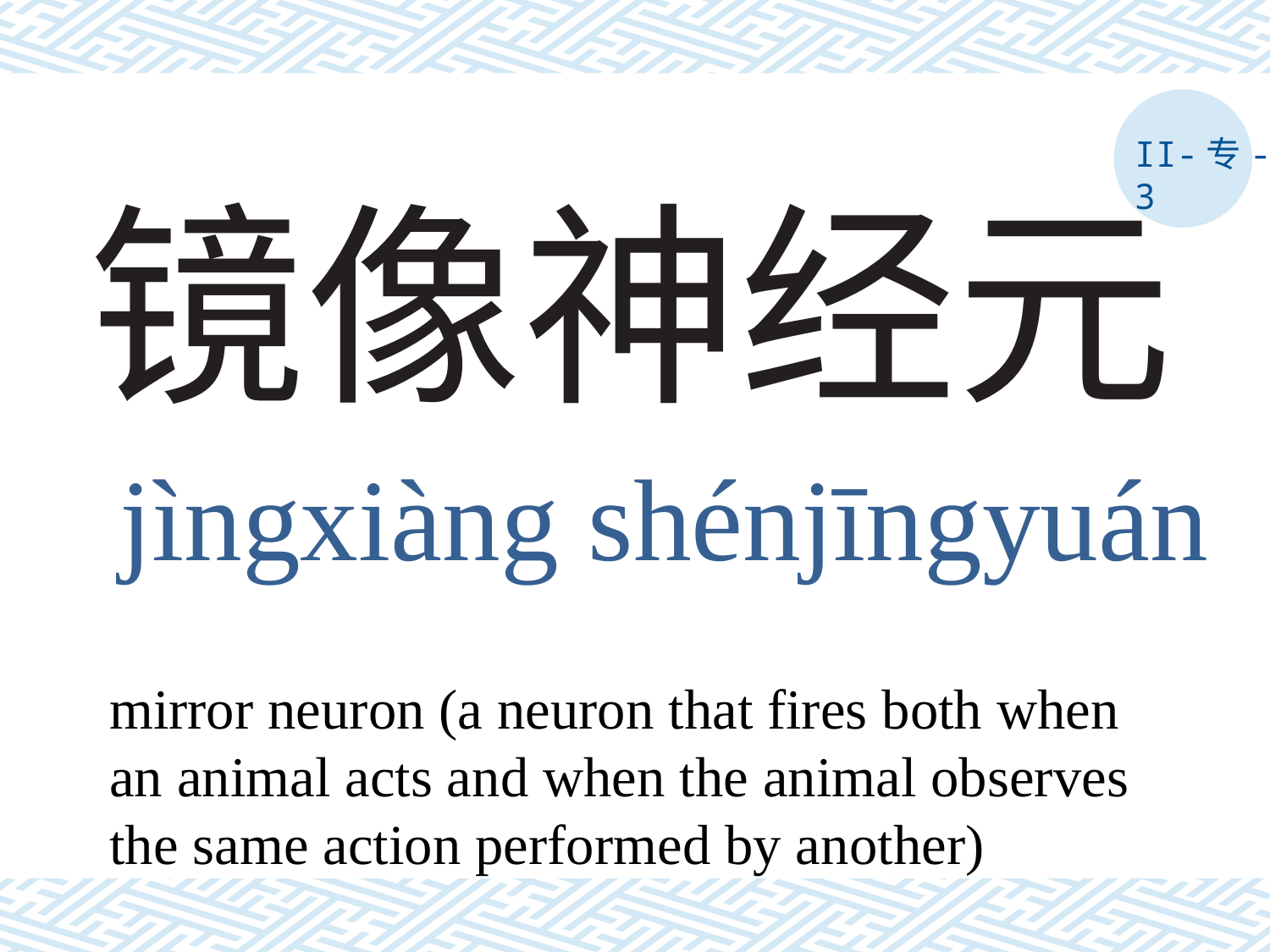

II-专-3

# 镜像神经元
jìngxiàng shénjīngyuán
mirror neuron (a neuron that fires both when an animal acts and when the animal observes the same action performed by another)